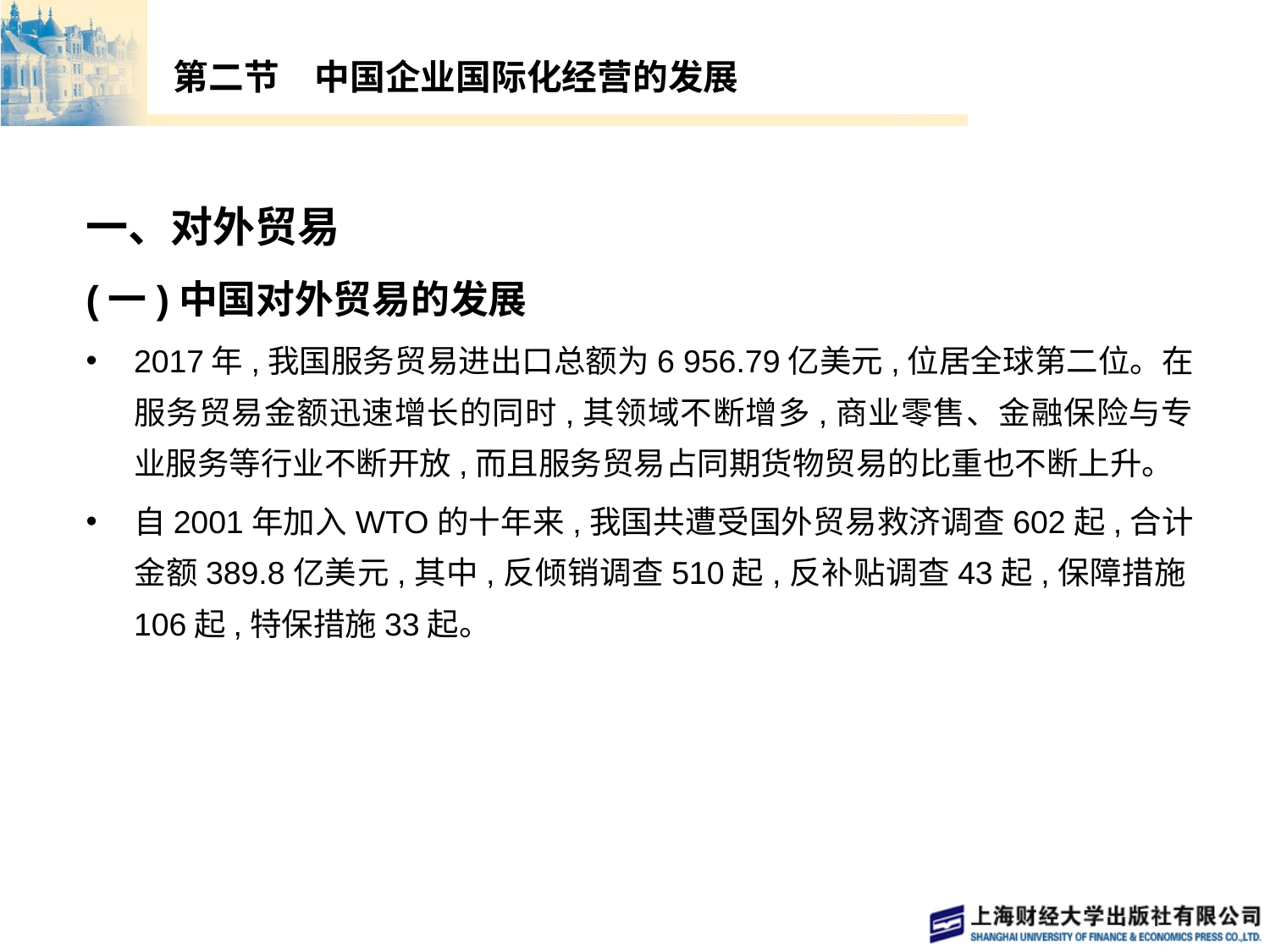

# 第二节　中国企业国际化经营的发展
一、对外贸易
(一)中国对外贸易的发展
2017年,我国服务贸易进出口总额为6 956.79亿美元,位居全球第二位。在服务贸易金额迅速增长的同时,其领域不断增多,商业零售、金融保险与专业服务等行业不断开放,而且服务贸易占同期货物贸易的比重也不断上升。
自2001年加入WTO的十年来,我国共遭受国外贸易救济调查602起,合计金额389.8亿美元,其中,反倾销调查510起,反补贴调查43起,保障措施106起,特保措施33起。